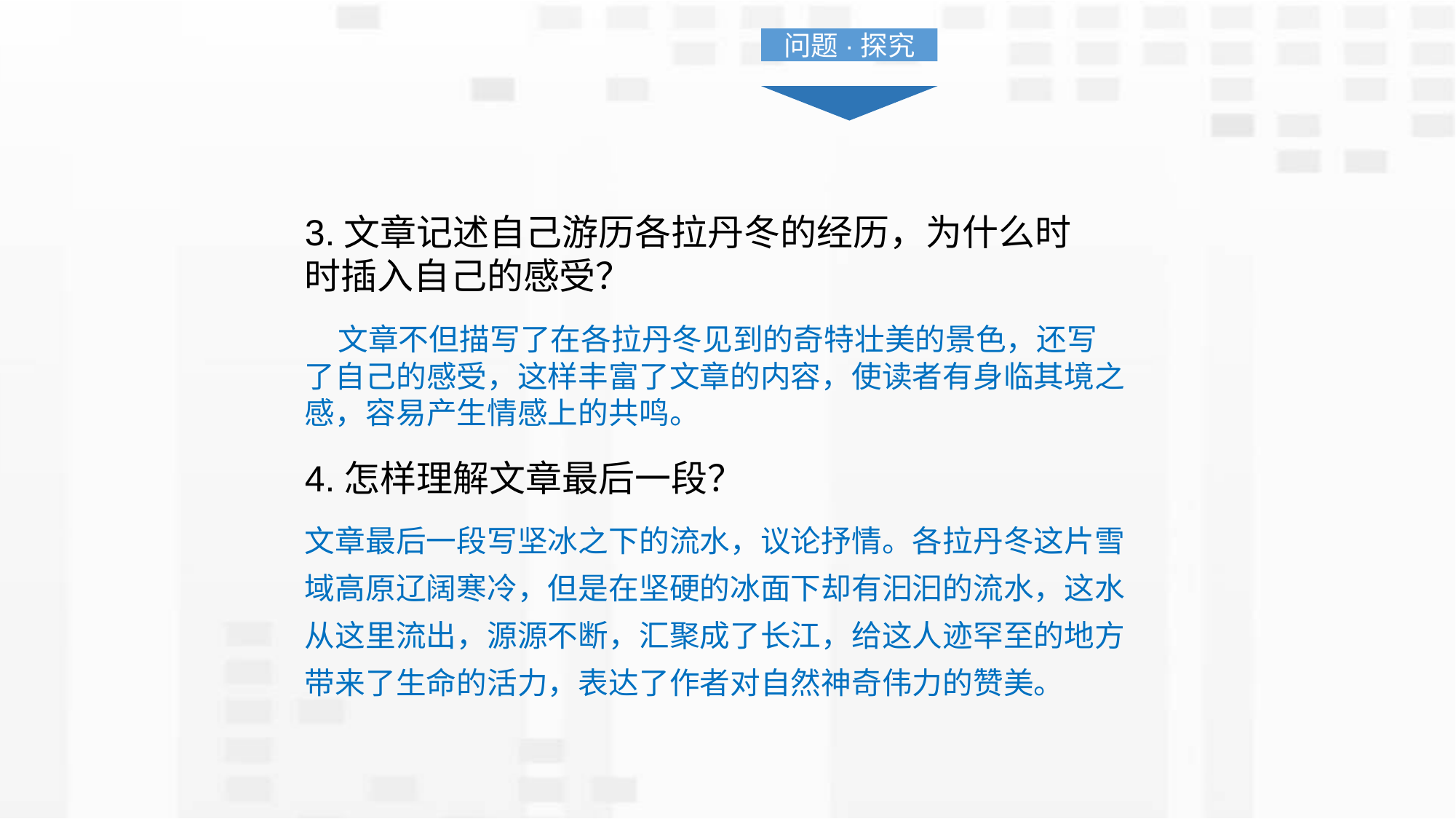

问题·探究

3.文章记述自己游历各拉丹冬的经历，为什么时时插入自己的感受？
   文章不但描写了在各拉丹冬见到的奇特壮美的景色，还写了自己的感受，这样丰富了文章的内容，使读者有身临其境之感，容易产生情感上的共鸣。
4.怎样理解文章最后一段？
文章最后一段写坚冰之下的流水，议论抒情。各拉丹冬这片雪域高原辽阔寒冷，但是在坚硬的冰面下却有汩汩的流水，这水从这里流出，源源不断，汇聚成了长江，给这人迹罕至的地方带来了生命的活力，表达了作者对自然神奇伟力的赞美。